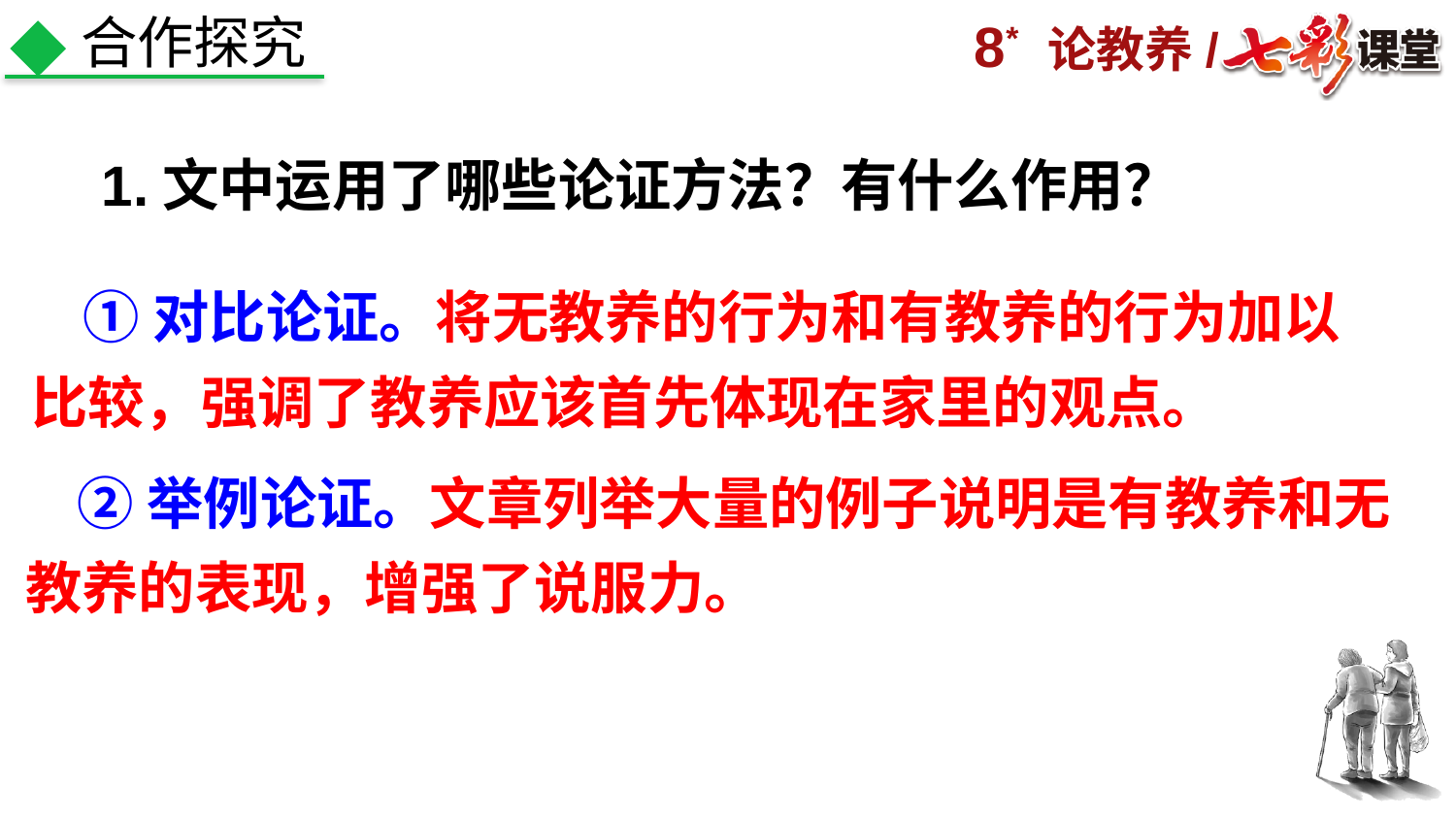

合作探究

   1.文中运用了哪些论证方法？有什么作用？
    ①对比论证。将无教养的行为和有教养的行为加以比较，强调了教养应该首先体现在家里的观点。
    ②举例论证。文章列举大量的例子说明是有教养和无教养的表现，增强了说服力。